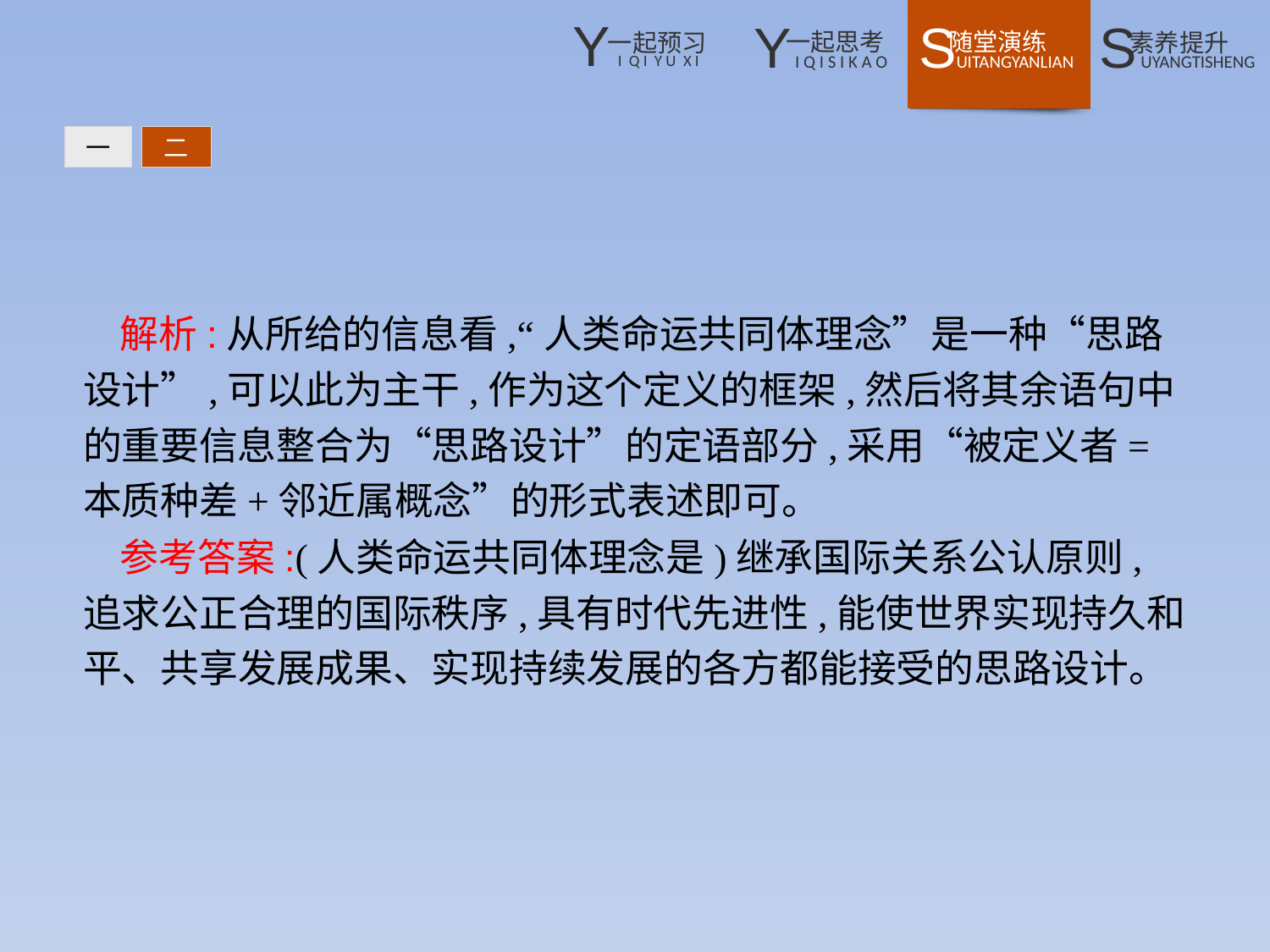

一
二
解析:从所给的信息看,“人类命运共同体理念”是一种“思路设计”,可以此为主干,作为这个定义的框架,然后将其余语句中的重要信息整合为“思路设计”的定语部分,采用“被定义者=本质种差+邻近属概念”的形式表述即可。
参考答案:(人类命运共同体理念是)继承国际关系公认原则,追求公正合理的国际秩序,具有时代先进性,能使世界实现持久和平、共享发展成果、实现持续发展的各方都能接受的思路设计。